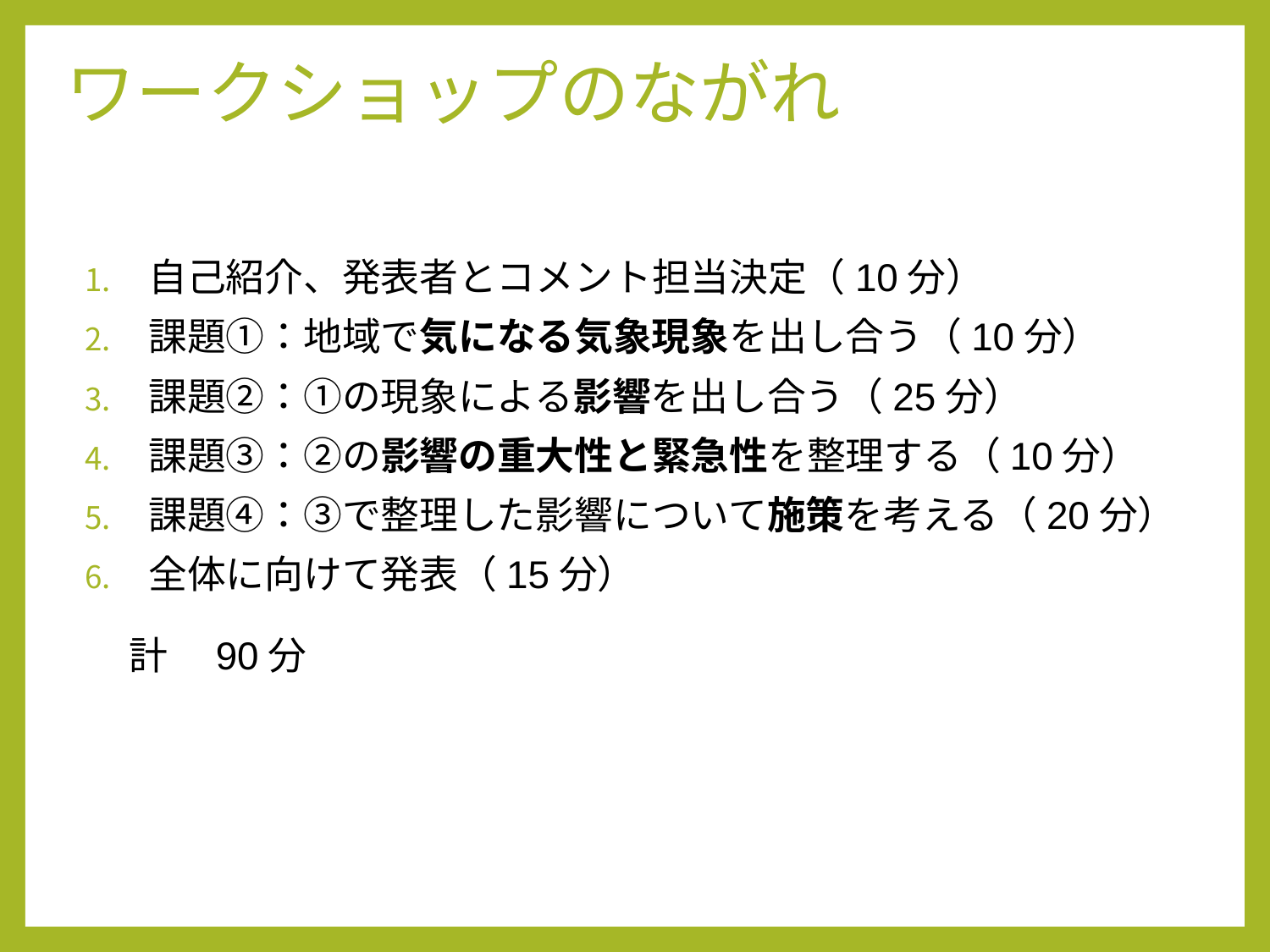

# ワークショップのながれ
自己紹介、発表者とコメント担当決定（10分）
課題①：地域で気になる気象現象を出し合う（10分）
課題②：①の現象による影響を出し合う（25分）
課題③：②の影響の重大性と緊急性を整理する（10分）
課題④：③で整理した影響について施策を考える（20分）
全体に向けて発表（15分）
    計　90分